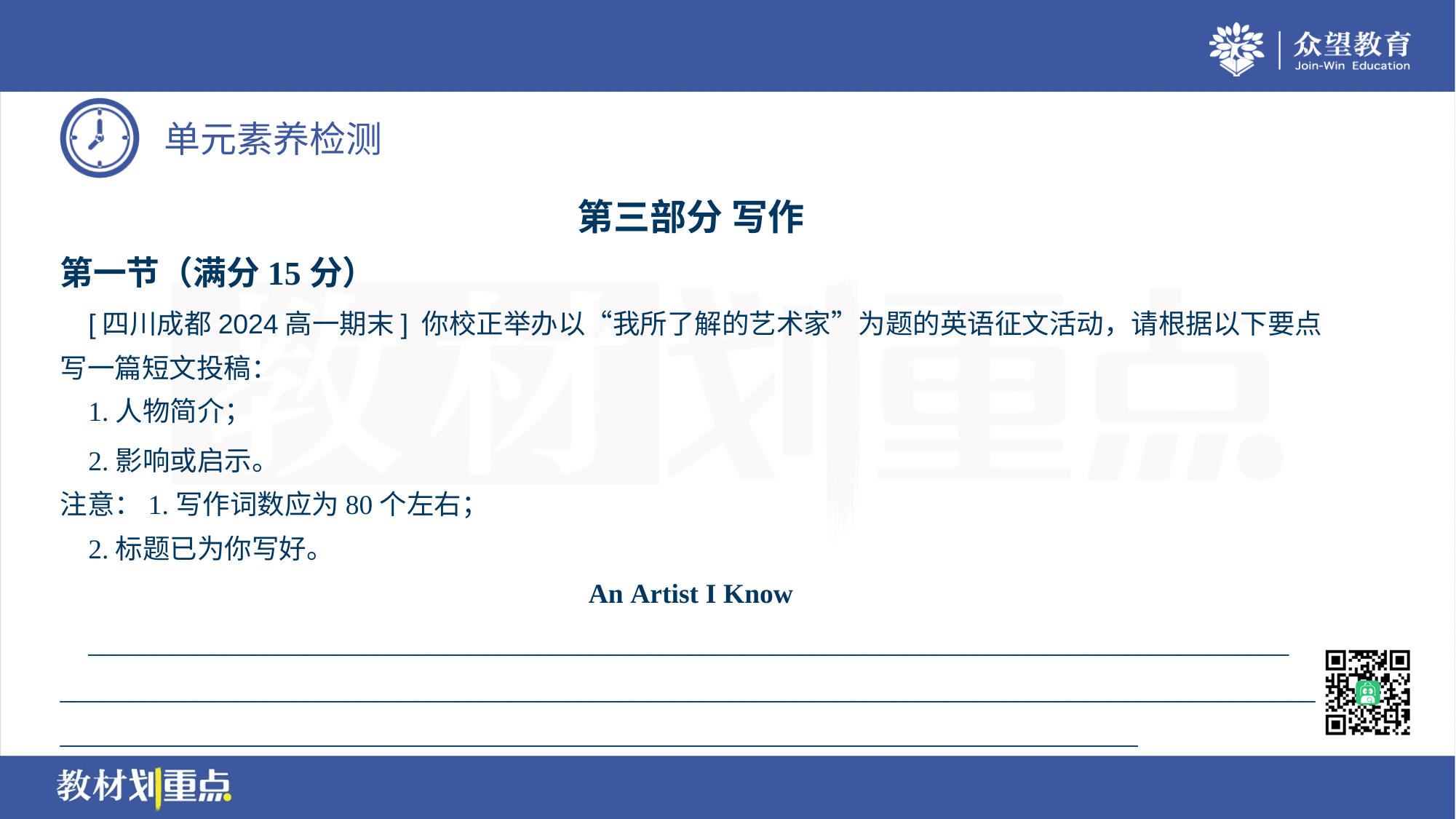

第三部分 写作
第一节（满分15分）
    [四川成都2024高一期末] 你校正举办以“我所了解的艺术家”为题的英语征文活动，请根据以下要点
写一篇短文投稿：
    1.人物简介；
    2.影响或启示。
注意：1.写作词数应为80个左右；
    2.标题已为你写好。
An Artist I Know
    ________________________________________________________________________________________
____________________________________________________________________________________________
_______________________________________________________________________________